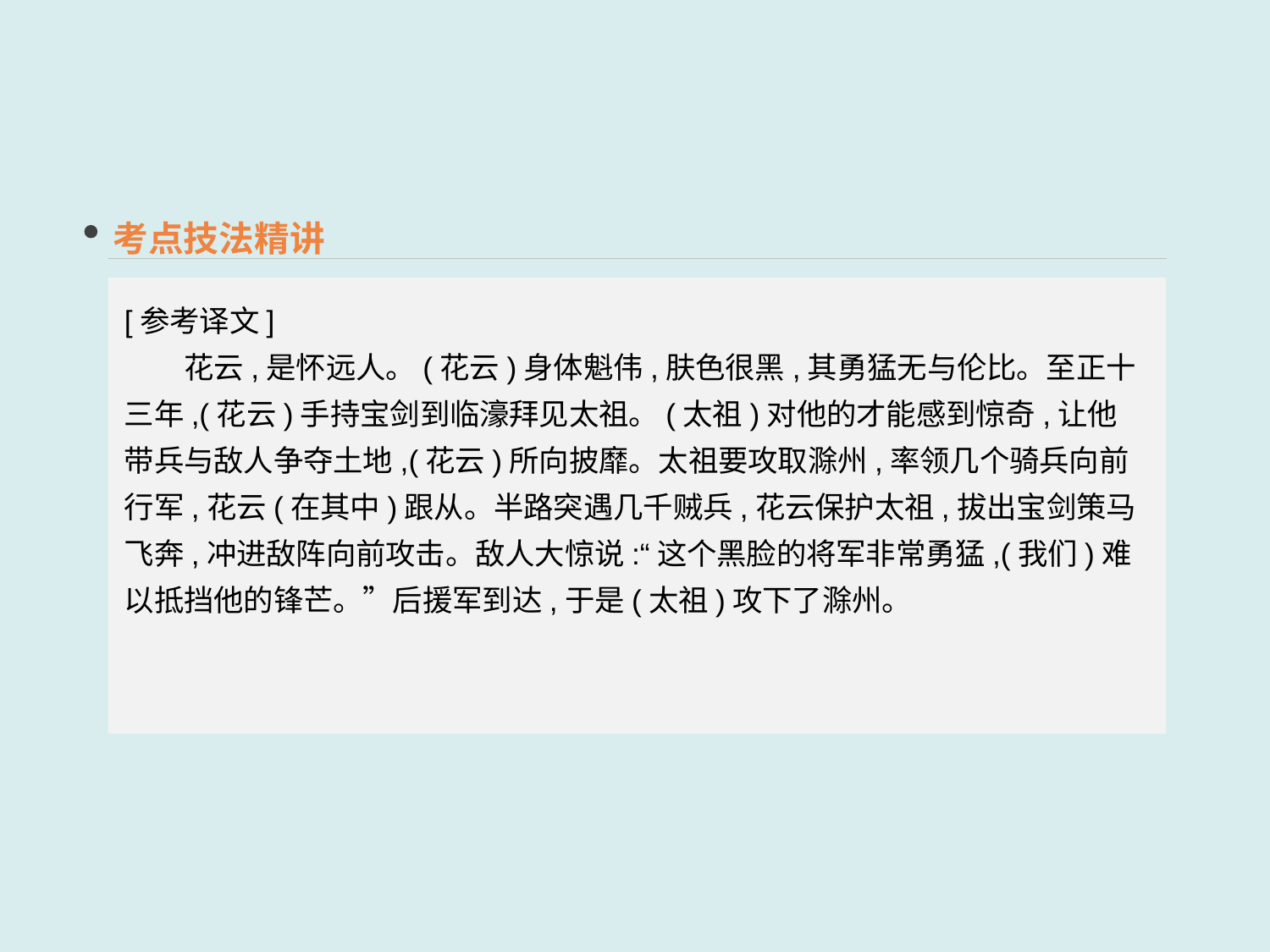

考点技法精讲

[参考译文]
　　花云,是怀远人。(花云)身体魁伟,肤色很黑,其勇猛无与伦比。至正十三年,(花云)手持宝剑到临濠拜见太祖。(太祖)对他的才能感到惊奇,让他带兵与敌人争夺土地,(花云)所向披靡。太祖要攻取滁州,率领几个骑兵向前行军,花云(在其中)跟从。半路突遇几千贼兵,花云保护太祖,拔出宝剑策马飞奔,冲进敌阵向前攻击。敌人大惊说:“这个黑脸的将军非常勇猛,(我们)难以抵挡他的锋芒。”后援军到达,于是(太祖)攻下了滁州。